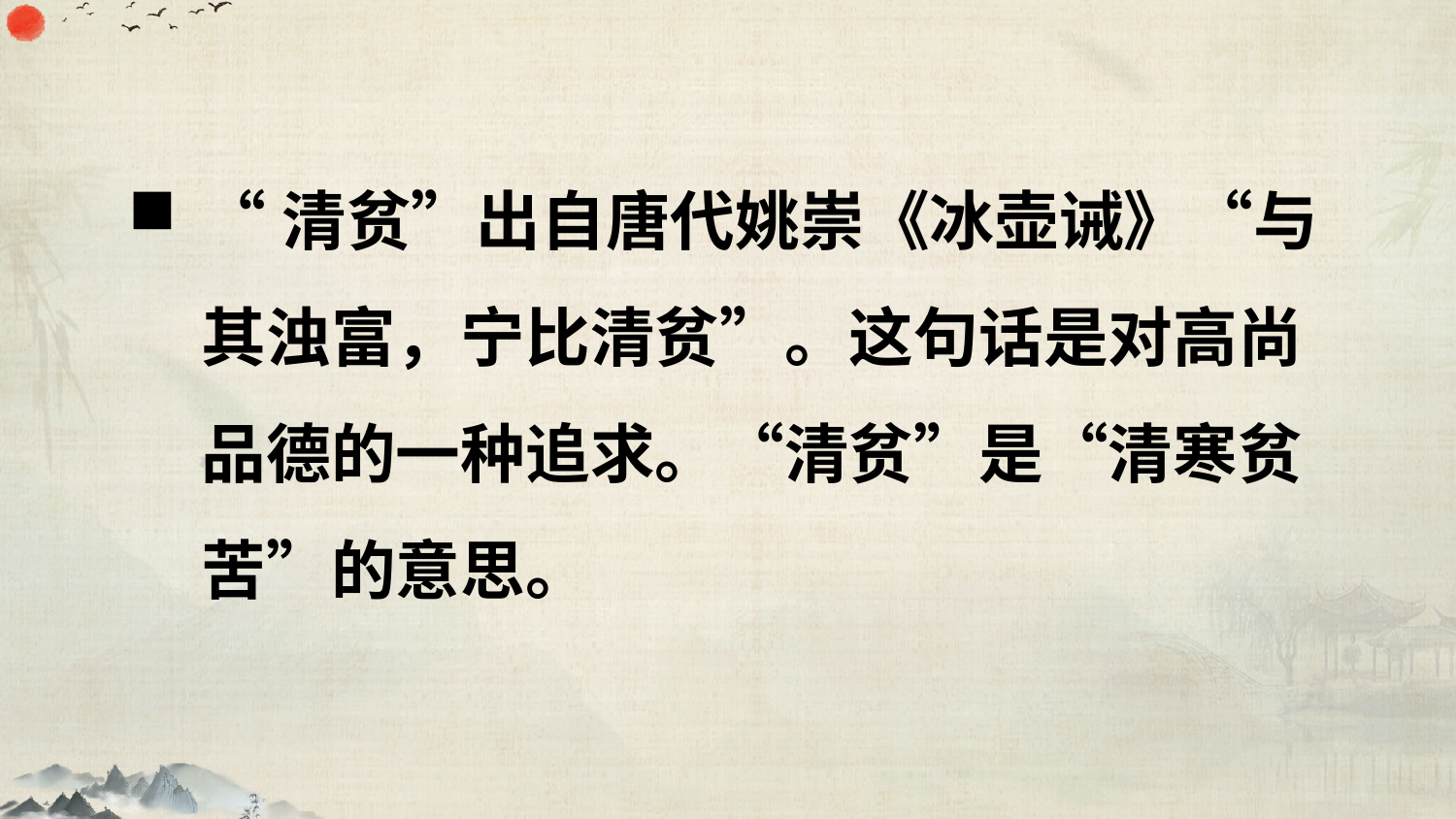

“清贫”出自唐代姚崇《冰壶诫》“与其浊富，宁比清贫”。这句话是对高尚品德的一种追求。“清贫”是“清寒贫苦”的意思。